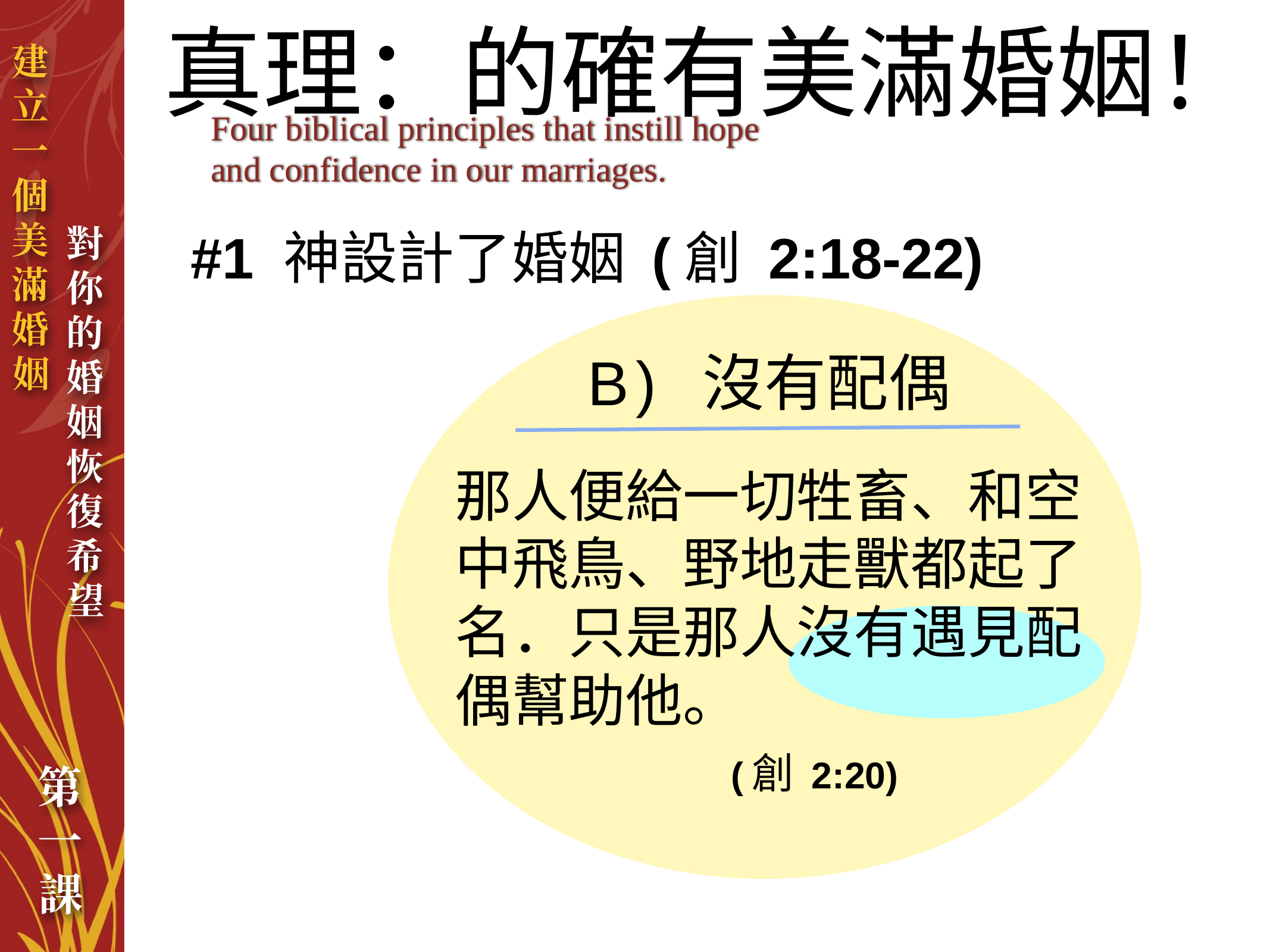

真理：的確有美滿婚姻！
Four biblical principles that instill hope and confidence in our marriages.
#1 神設計了婚姻 (創 2:18-22)

B) 沒有配偶

那人便給一切牲畜、和空中飛鳥、野地走獸都起了名．只是那人沒有遇見配偶幫助他。
(創 2:20)